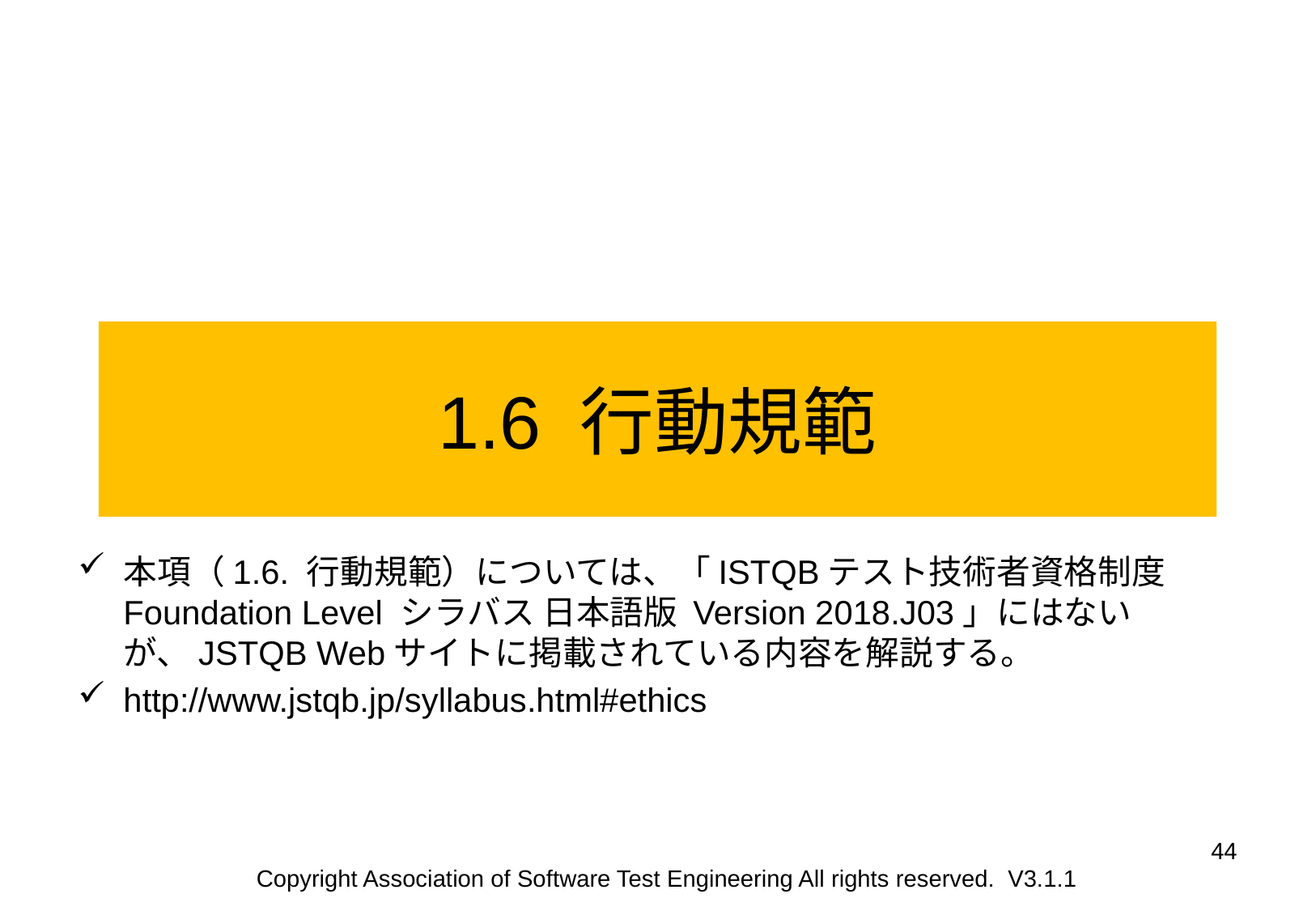

1.6 行動規範
本項（1.6. 行動規範）については、「ISTQBテスト技術者資格制度　Foundation Level シラバス 日本語版 Version 2018.J03」にはないが、JSTQB Webサイトに掲載されている内容を解説する。
http://www.jstqb.jp/syllabus.html#ethics

44
Copyright Association of Software Test Engineering All rights reserved.  V3.1.1